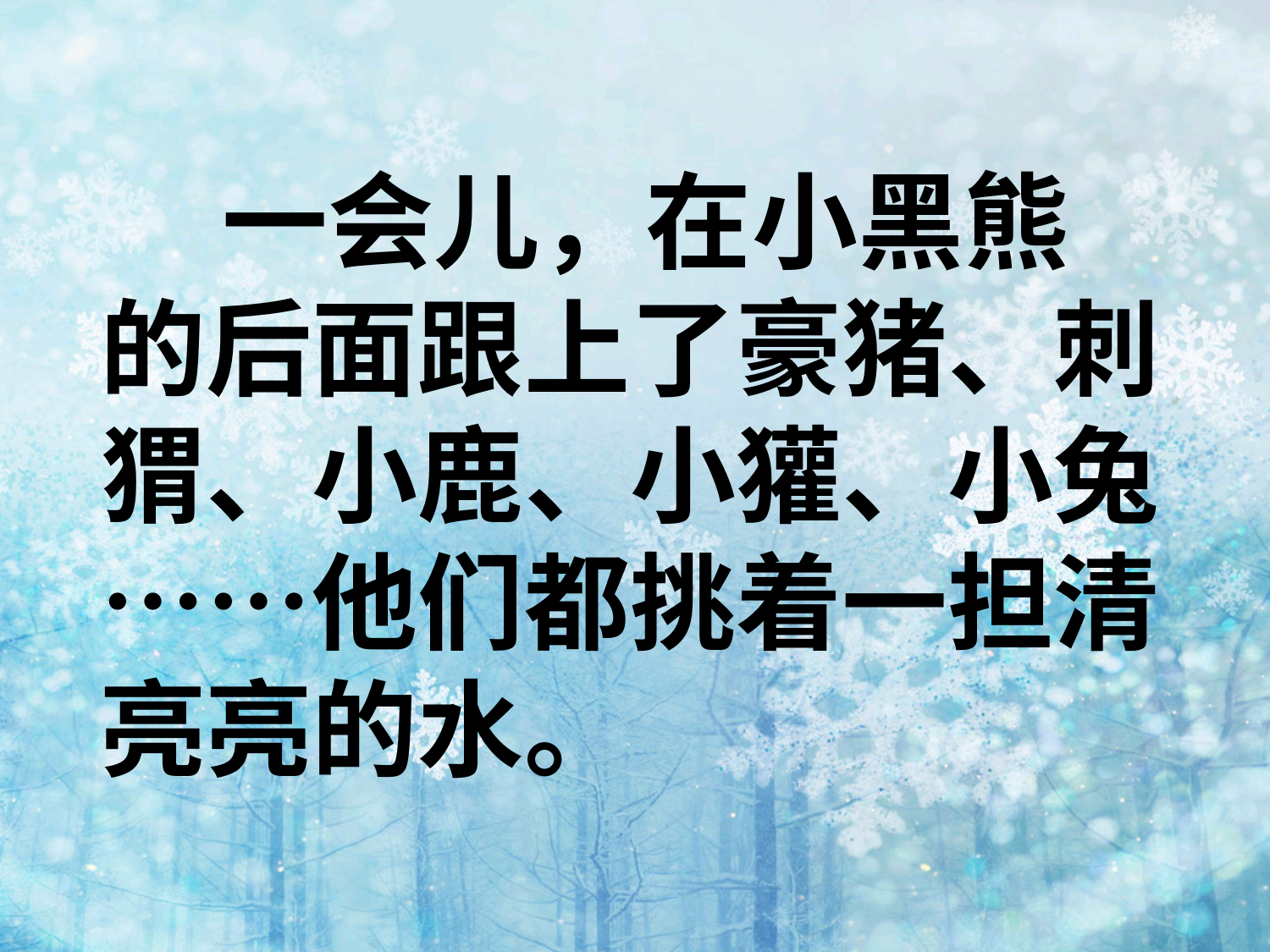

一会儿，在小黑熊的后面跟上了豪猪、刺猬、小鹿、小獾、小兔……他们都挑着一担清亮亮的水。